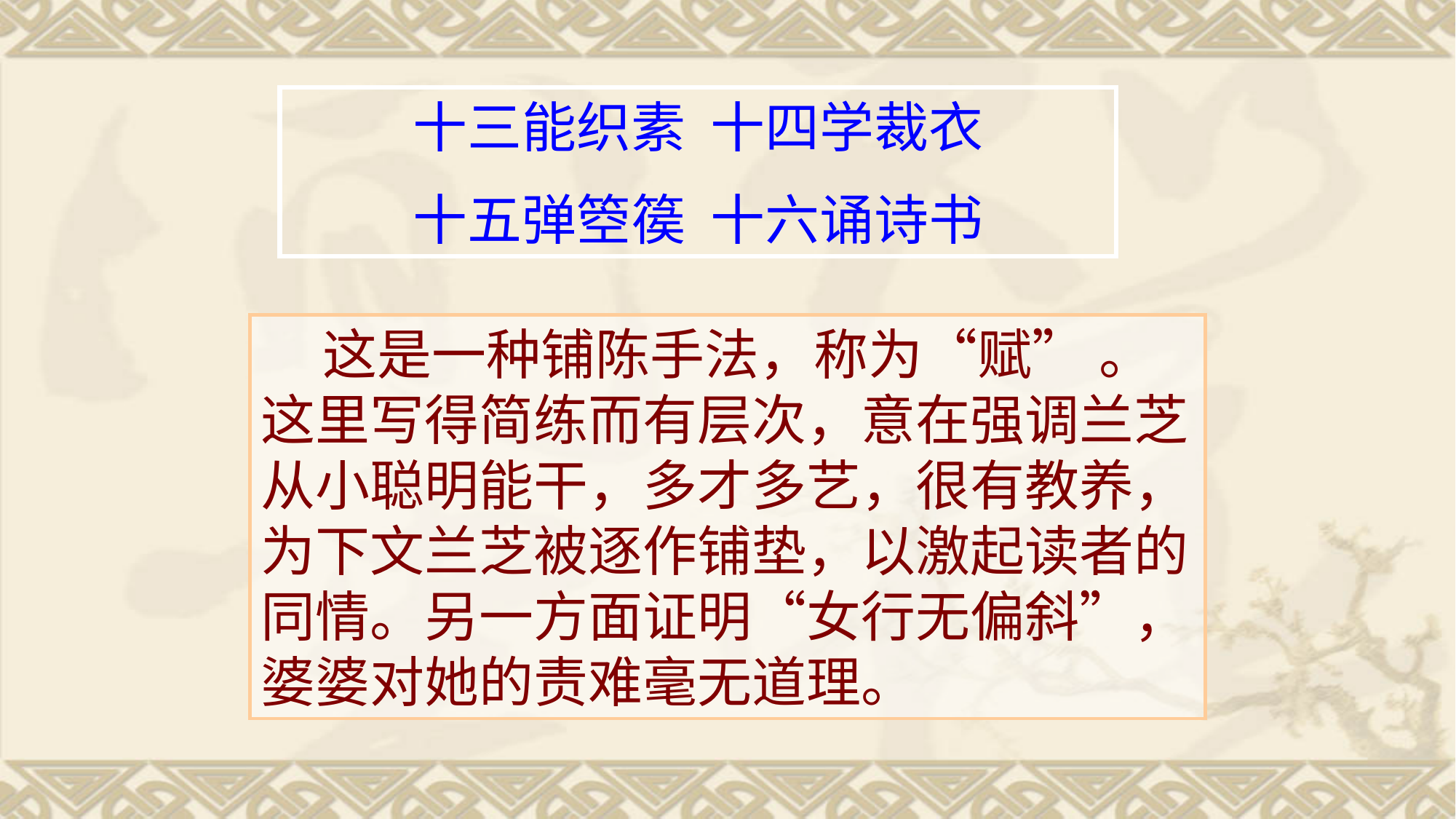

十三能织素  十四学裁衣
十五弹箜篌  十六诵诗书
    这是一种铺陈手法，称为“赋” 。这里写得简练而有层次，意在强调兰芝从小聪明能干，多才多艺，很有教养，为下文兰芝被逐作铺垫，以激起读者的同情。另一方面证明“女行无偏斜”，婆婆对她的责难毫无道理。